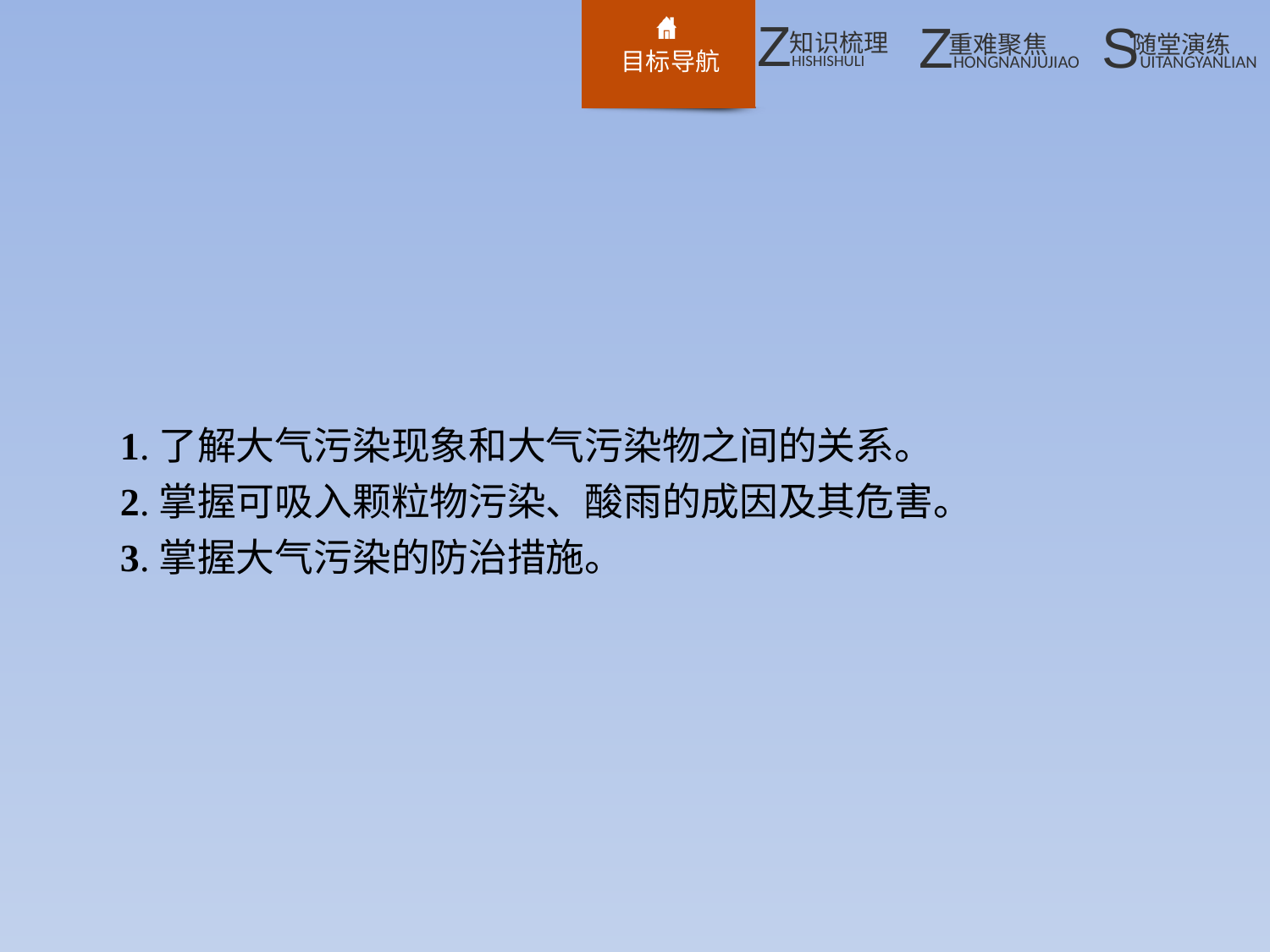

1.了解大气污染现象和大气污染物之间的关系。
2.掌握可吸入颗粒物污染、酸雨的成因及其危害。
3.掌握大气污染的防治措施。